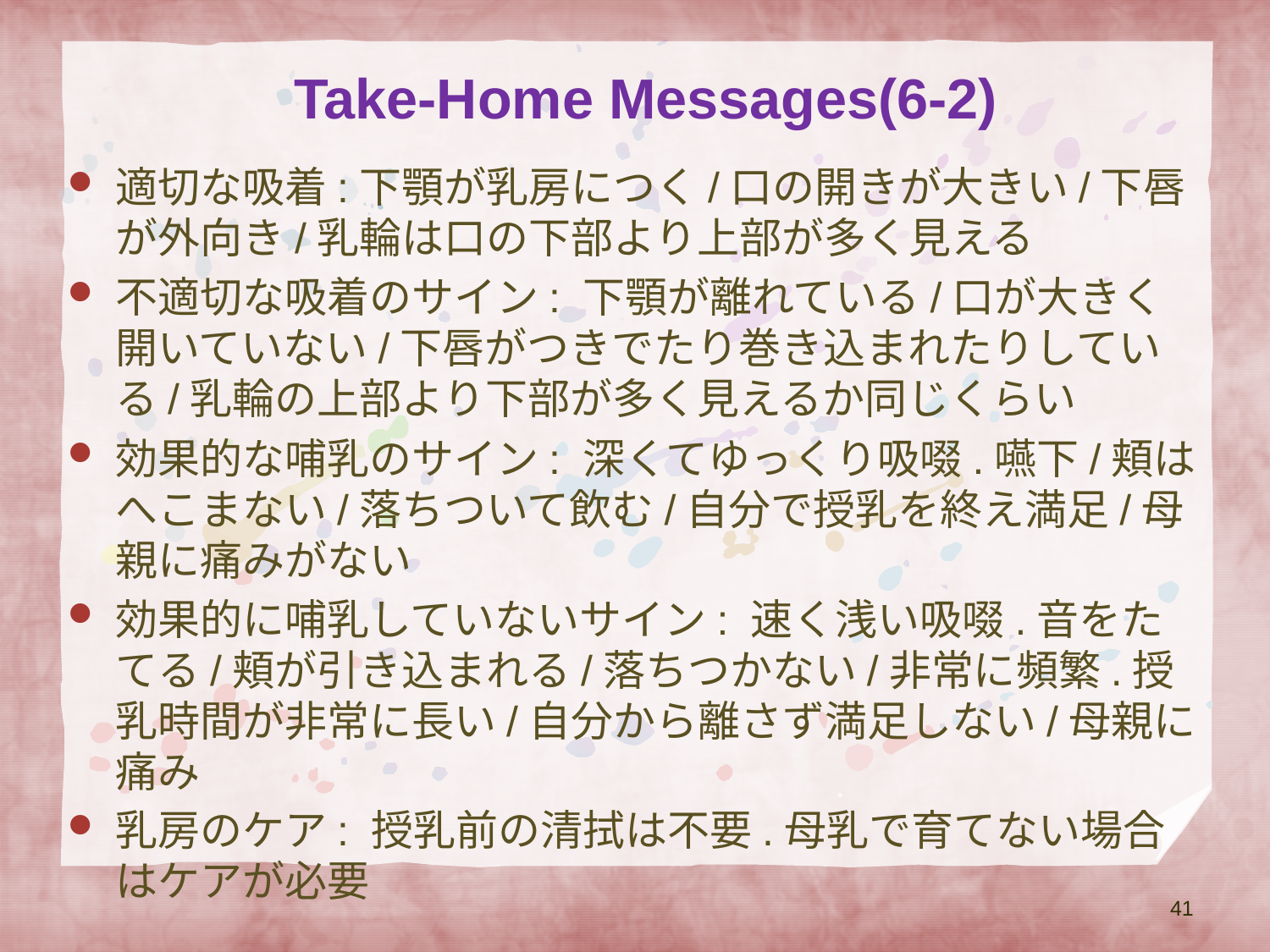

# Take-Home Messages(6-2)
適切な吸着:下顎が乳房につく/口の開きが大きい/下唇が外向き/乳輪は口の下部より上部が多く見える
不適切な吸着のサイン: 下顎が離れている/口が大きく開いていない/下唇がつきでたり巻き込まれたりしている/乳輪の上部より下部が多く見えるか同じくらい
効果的な哺乳のサイン: 深くてゆっくり吸啜.嚥下/頬はへこまない/落ちついて飲む/自分で授乳を終え満足/母親に痛みがない
効果的に哺乳していないサイン: 速く浅い吸啜.音をたてる/頬が引き込まれる/落ちつかない/非常に頻繁.授乳時間が非常に長い/自分から離さず満足しない/母親に痛み
乳房のケア: 授乳前の清拭は不要.母乳で育てない場合はケアが必要

41